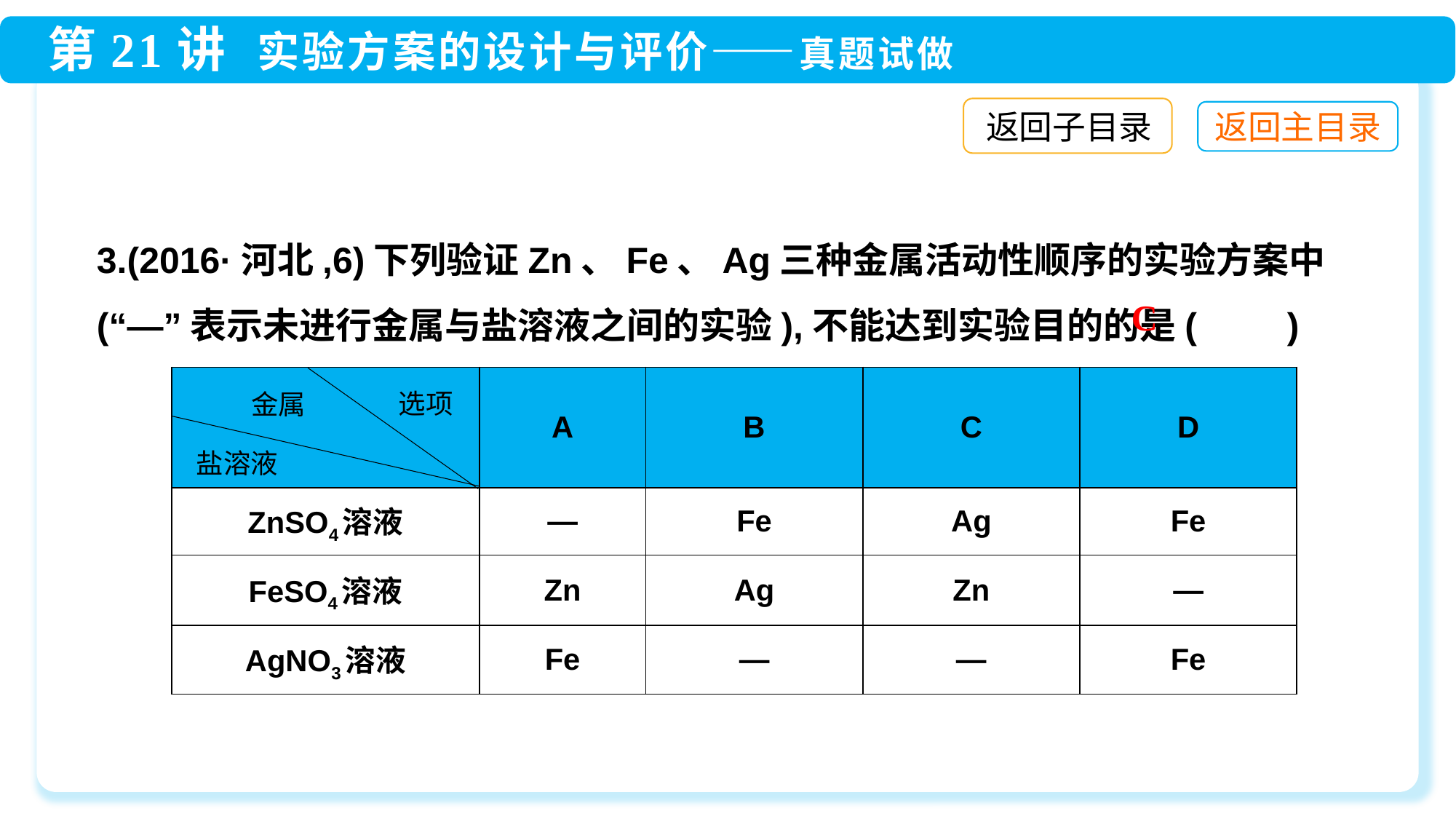

返回子目录

3.(2016·河北,6)下列验证Zn、Fe、Ag三种金属活动性顺序的实验方案中(“—”表示未进行金属与盐溶液之间的实验),不能达到实验目的的是(　　)
C
|  | A | B | C | D |
| --- | --- | --- | --- | --- |
| ZnSO4溶液 | — | Fe | Ag | Fe |
| FeSO4溶液 | Zn | Ag | Zn | — |
| AgNO3溶液 | Fe | — | — | Fe |
选项
金属
盐溶液